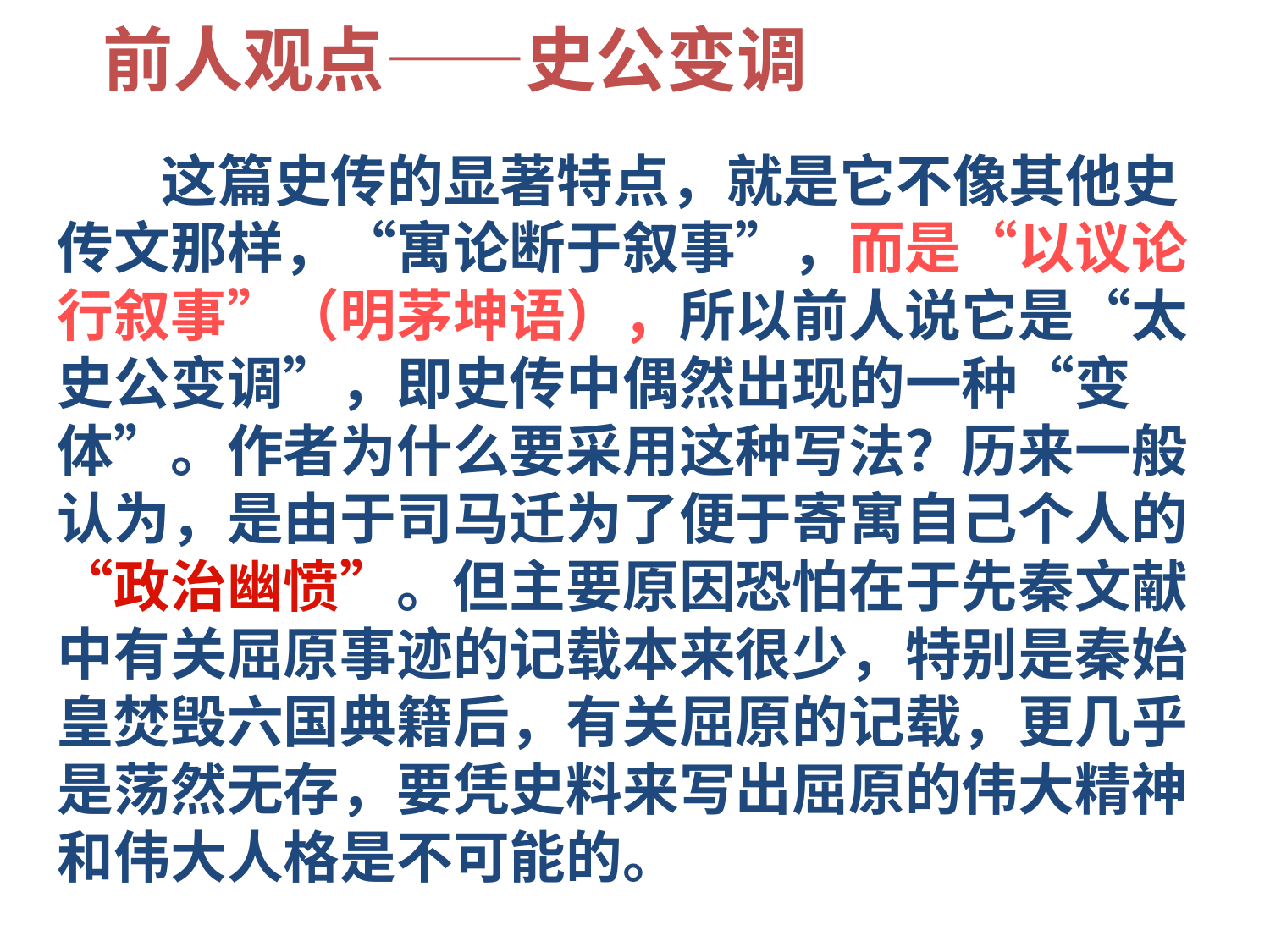

前人观点——史公变调
       这篇史传的显著特点，就是它不像其他史传文那样，“寓论断于叙事”，而是“以议论行叙事”（明茅坤语），所以前人说它是“太史公变调”，即史传中偶然出现的一种“变体”。作者为什么要采用这种写法？历来一般认为，是由于司马迁为了便于寄寓自己个人的“政治幽愤”。但主要原因恐怕在于先秦文献中有关屈原事迹的记载本来很少，特别是秦始皇焚毁六国典籍后，有关屈原的记载，更几乎是荡然无存，要凭史料来写出屈原的伟大精神和伟大人格是不可能的。